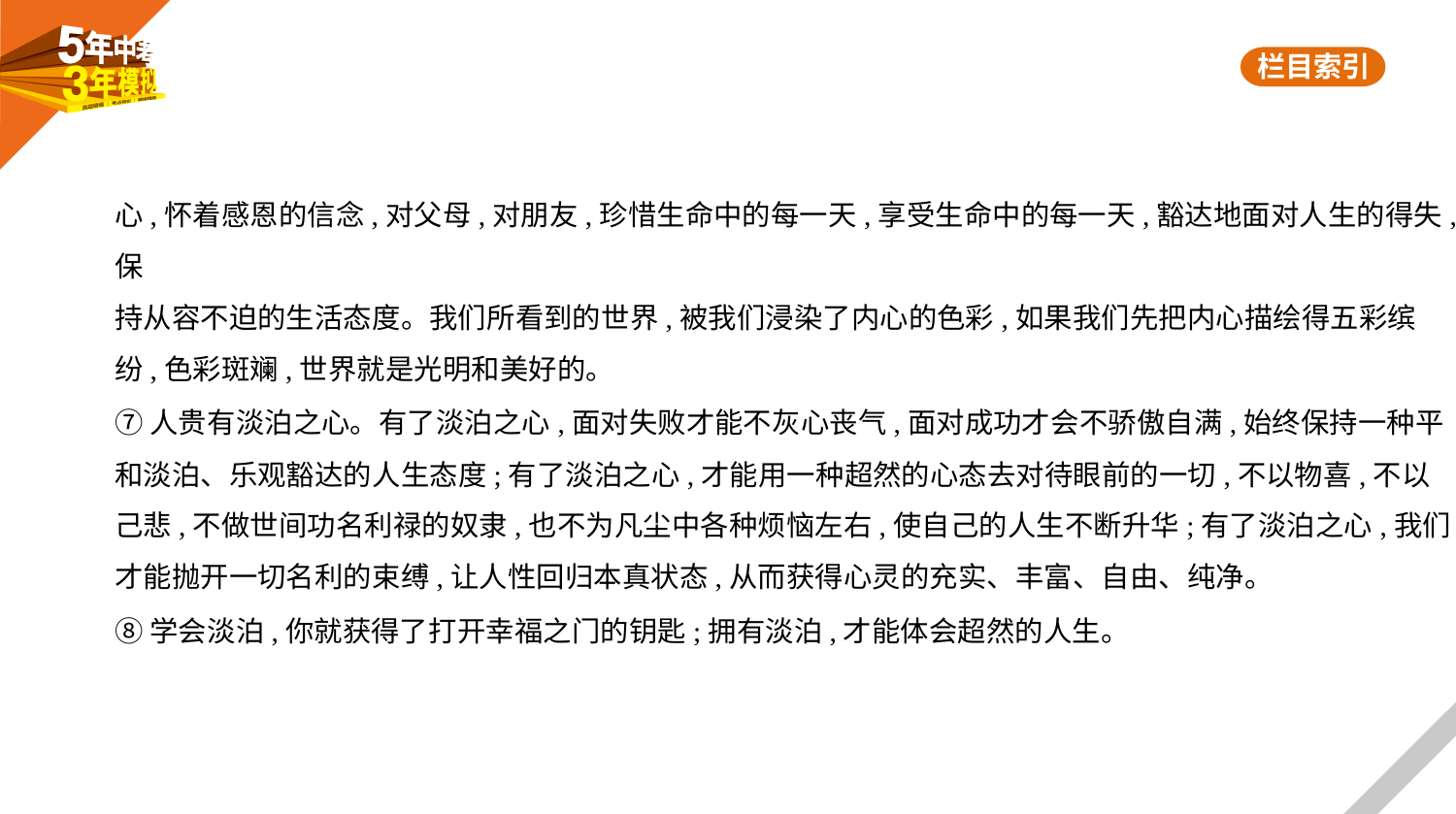

心,怀着感恩的信念,对父母,对朋友,珍惜生命中的每一天,享受生命中的每一天,豁达地面对人生的得失,保
持从容不迫的生活态度。我们所看到的世界,被我们浸染了内心的色彩,如果我们先把内心描绘得五彩缤
纷,色彩斑斓,世界就是光明和美好的。
⑦人贵有淡泊之心。有了淡泊之心,面对失败才能不灰心丧气,面对成功才会不骄傲自满,始终保持一种平
和淡泊、乐观豁达的人生态度;有了淡泊之心,才能用一种超然的心态去对待眼前的一切,不以物喜,不以
己悲,不做世间功名利禄的奴隶,也不为凡尘中各种烦恼左右,使自己的人生不断升华;有了淡泊之心,我们
才能抛开一切名利的束缚,让人性回归本真状态,从而获得心灵的充实、丰富、自由、纯净。
⑧学会淡泊,你就获得了打开幸福之门的钥匙;拥有淡泊,才能体会超然的人生。